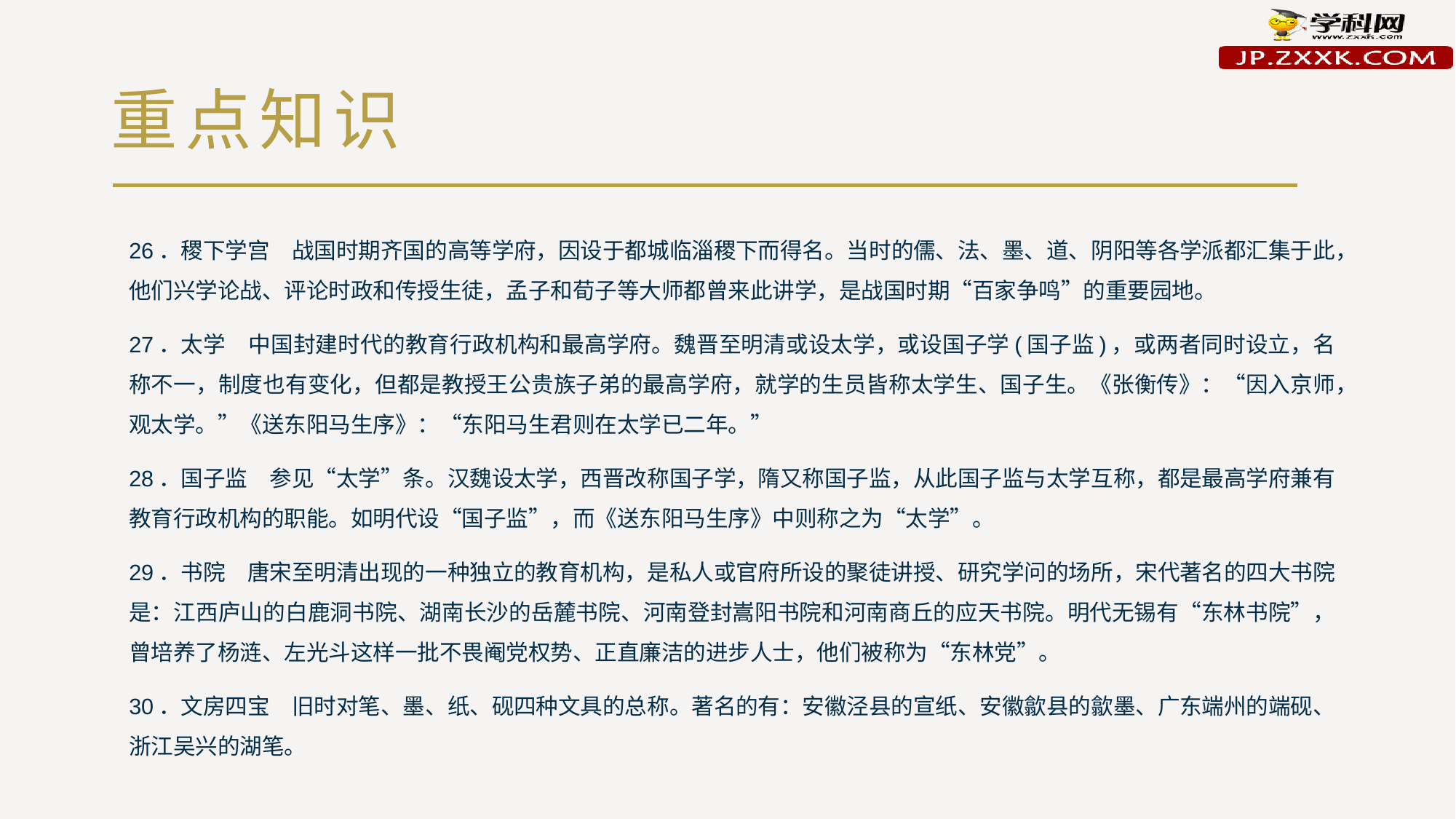

# 重点知识
26．稷下学宫　战国时期齐国的高等学府，因设于都城临淄稷下而得名。当时的儒、法、墨、道、阴阳等各学派都汇集于此，他们兴学论战、评论时政和传授生徒，孟子和荀子等大师都曾来此讲学，是战国时期“百家争鸣”的重要园地。
27．太学　中国封建时代的教育行政机构和最高学府。魏晋至明清或设太学，或设国子学(国子监)，或两者同时设立，名称不一，制度也有变化，但都是教授王公贵族子弟的最高学府，就学的生员皆称太学生、国子生。《张衡传》：“因入京师，观太学。”《送东阳马生序》：“东阳马生君则在太学已二年。”
28．国子监　参见“太学”条。汉魏设太学，西晋改称国子学，隋又称国子监，从此国子监与太学互称，都是最高学府兼有教育行政机构的职能。如明代设“国子监”，而《送东阳马生序》中则称之为“太学”。
29．书院　唐宋至明清出现的一种独立的教育机构，是私人或官府所设的聚徒讲授、研究学问的场所，宋代著名的四大书院是：江西庐山的白鹿洞书院、湖南长沙的岳麓书院、河南登封嵩阳书院和河南商丘的应天书院。明代无锡有“东林书院”，曾培养了杨涟、左光斗这样一批不畏阉党权势、正直廉洁的进步人士，他们被称为“东林党”。
30．文房四宝　旧时对笔、墨、纸、砚四种文具的总称。著名的有：安徽泾县的宣纸、安徽歙县的歙墨、广东端州的端砚、浙江吴兴的湖笔。